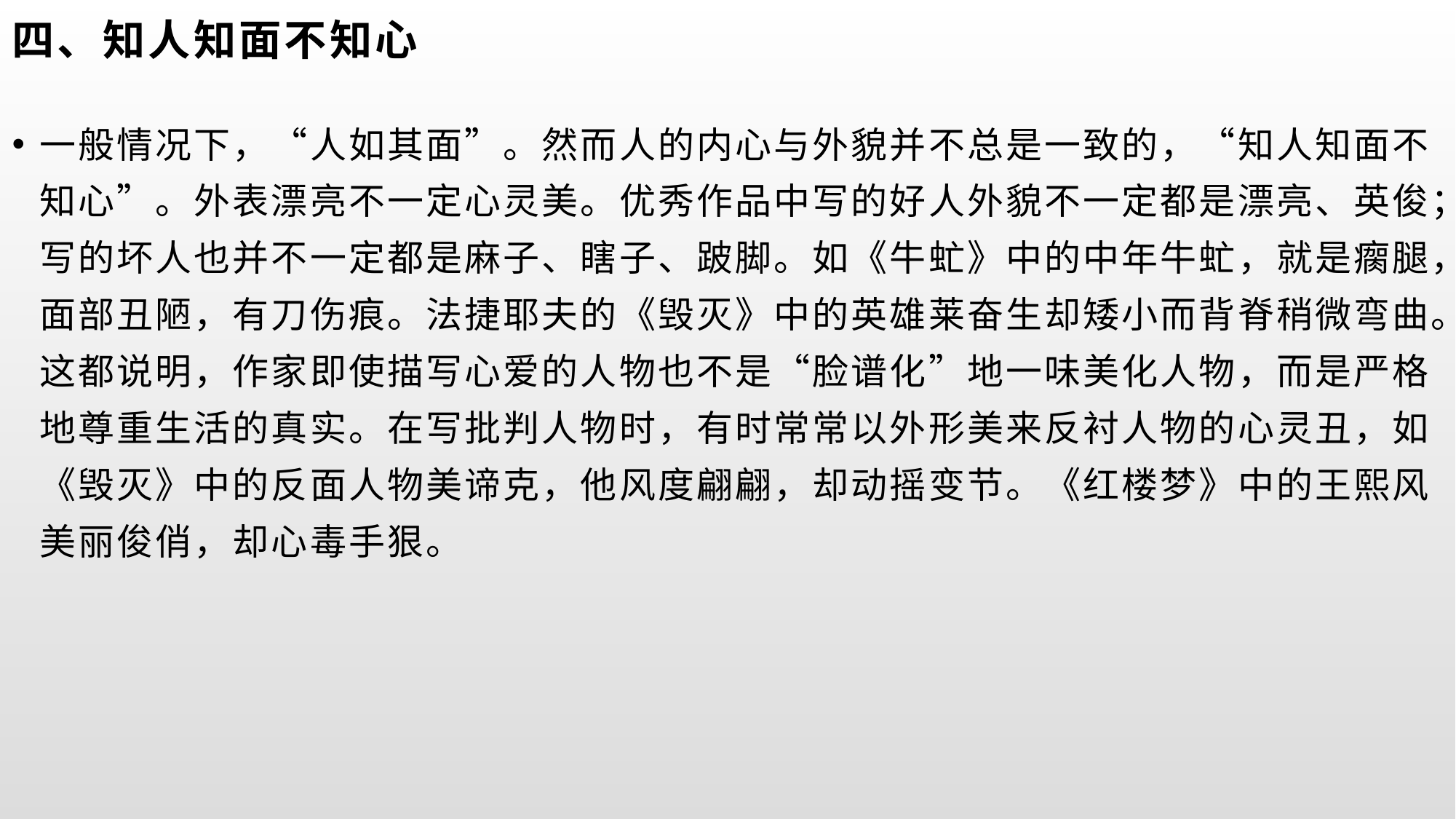

# 四、知人知面不知心
一般情况下，“人如其面”。然而人的内心与外貌并不总是一致的，“知人知面不知心”。外表漂亮不一定心灵美。优秀作品中写的好人外貌不一定都是漂亮、英俊；写的坏人也并不一定都是麻子、瞎子、跛脚。如《牛虻》中的中年牛虻，就是瘸腿，面部丑陋，有刀伤痕。法捷耶夫的《毁灭》中的英雄莱奋生却矮小而背脊稍微弯曲。这都说明，作家即使描写心爱的人物也不是“脸谱化”地一味美化人物，而是严格地尊重生活的真实。在写批判人物时，有时常常以外形美来反衬人物的心灵丑，如《毁灭》中的反面人物美谛克，他风度翩翩，却动摇变节。《红楼梦》中的王熙风美丽俊俏，却心毒手狠。